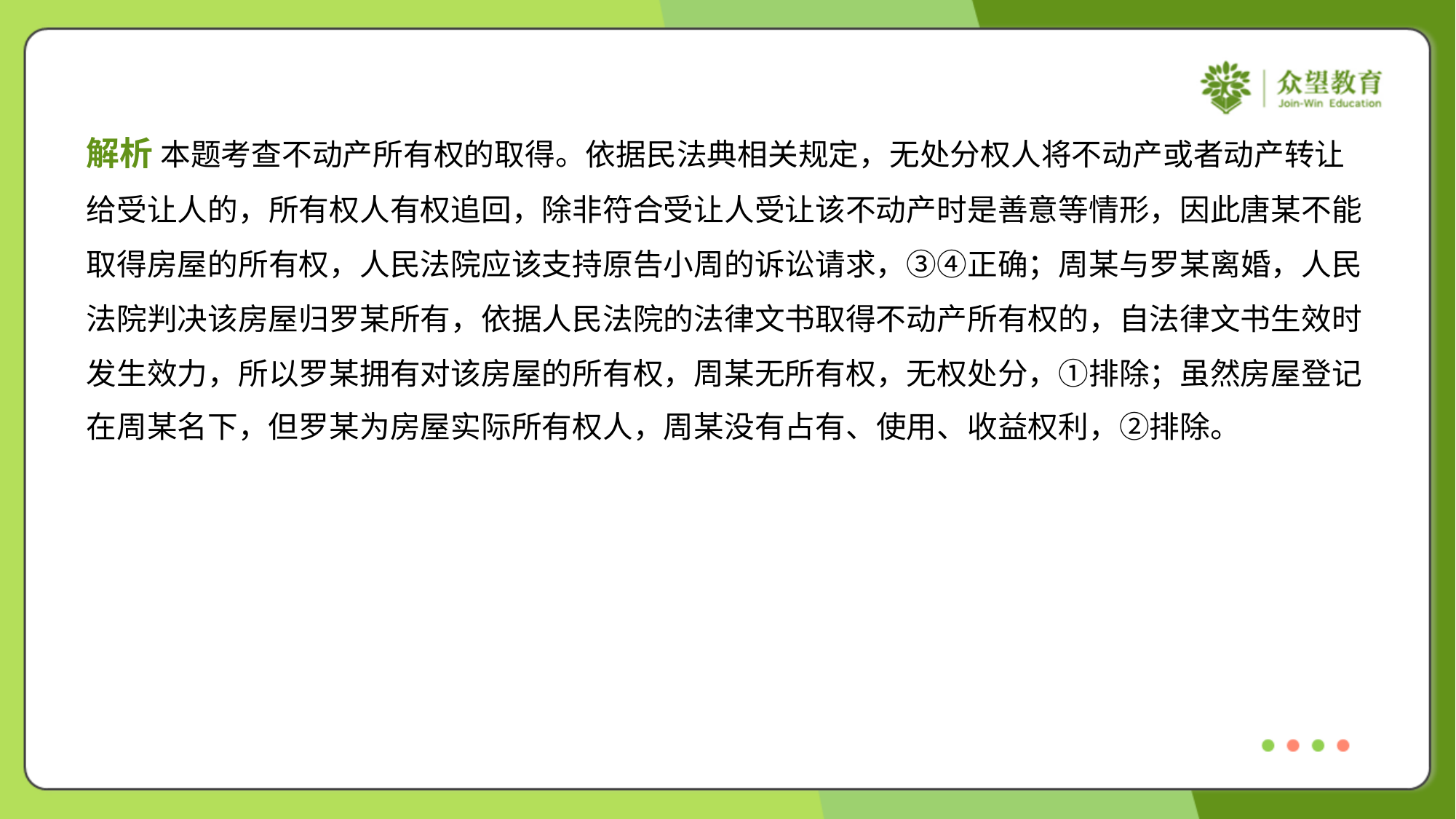

解析 本题考查不动产所有权的取得。依据民法典相关规定，无处分权人将不动产或者动产转让
给受让人的，所有权人有权追回，除非符合受让人受让该不动产时是善意等情形，因此唐某不能
取得房屋的所有权，人民法院应该支持原告小周的诉讼请求，③④正确；周某与罗某离婚，人民
法院判决该房屋归罗某所有，依据人民法院的法律文书取得不动产所有权的，自法律文书生效时
发生效力，所以罗某拥有对该房屋的所有权，周某无所有权，无权处分，①排除；虽然房屋登记
在周某名下，但罗某为房屋实际所有权人，周某没有占有、使用、收益权利，②排除。